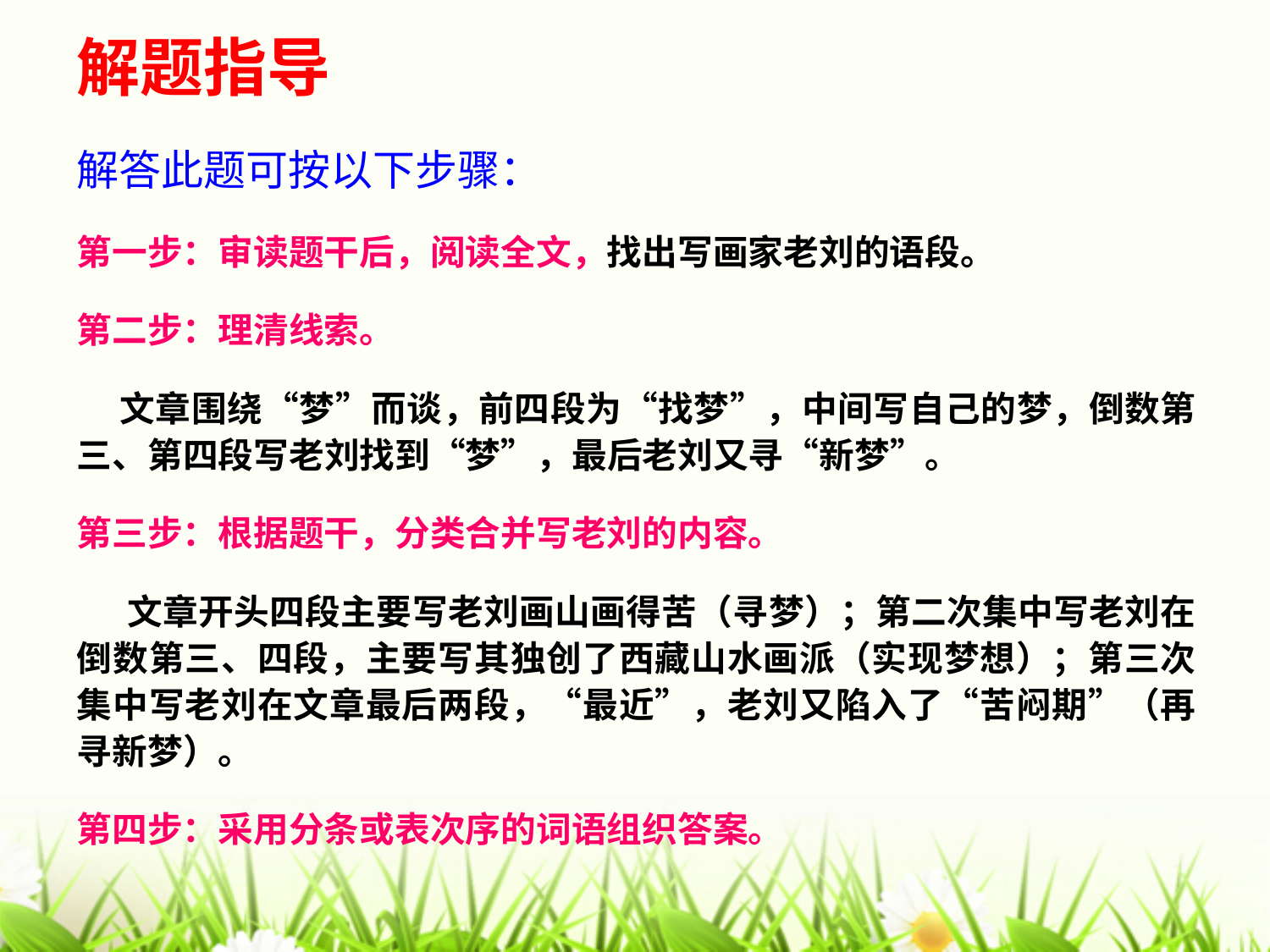

# 解题指导
解答此题可按以下步骤：
第一步：审读题干后，阅读全文，找出写画家老刘的语段。
第二步：理清线索。
    文章围绕“梦”而谈，前四段为“找梦”，中间写自己的梦，倒数第三、第四段写老刘找到“梦”，最后老刘又寻“新梦”。
第三步：根据题干，分类合并写老刘的内容。
     文章开头四段主要写老刘画山画得苦（寻梦）；第二次集中写老刘在倒数第三、四段，主要写其独创了西藏山水画派（实现梦想）；第三次集中写老刘在文章最后两段，“最近”，老刘又陷入了“苦闷期”（再寻新梦）。
第四步：采用分条或表次序的词语组织答案。